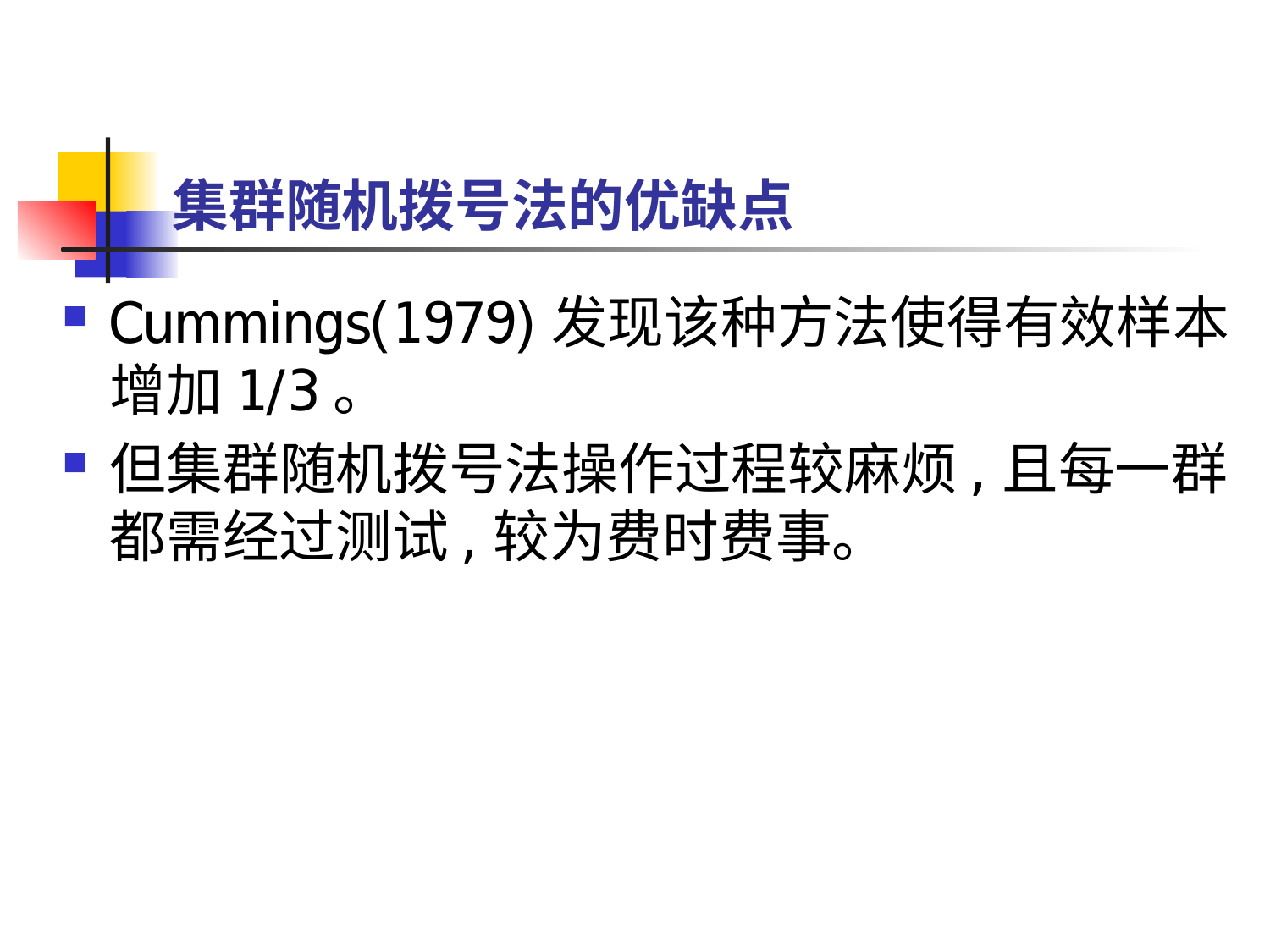

# 集群随机拨号法的优缺点
Cummings(1979)发现该种方法使得有效样本增加1/3。
但集群随机拨号法操作过程较麻烦,且每一群都需经过测试,较为费时费事。